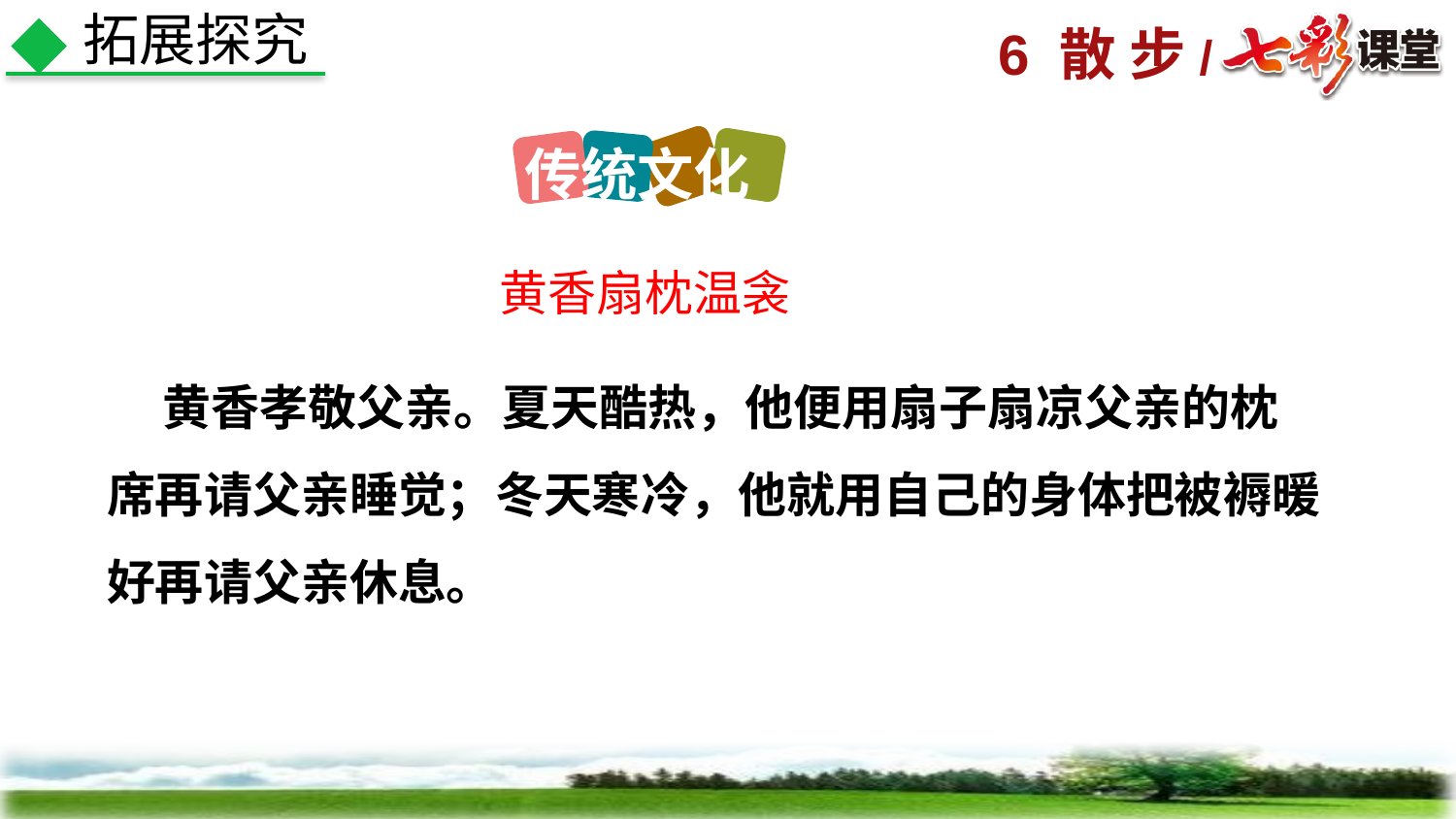

拓展探究

传统文化

黄香扇枕温衾
    黄香孝敬父亲。夏天酷热，他便用扇子扇凉父亲的枕席再请父亲睡觉；冬天寒冷，他就用自己的身体把被褥暖好再请父亲休息。